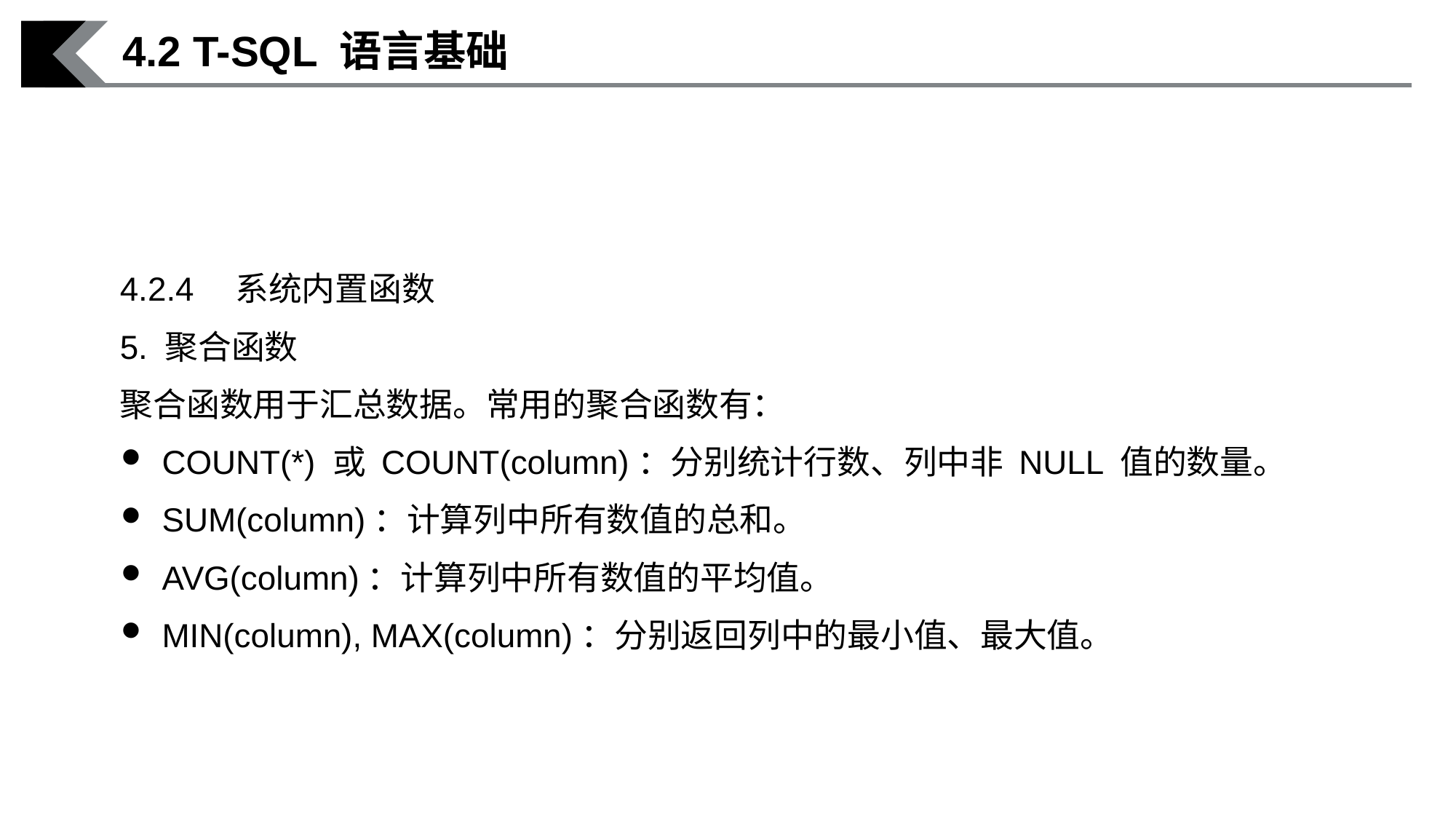

4.2 T-SQL 语言基础
4.2.4　系统内置函数
5. 聚合函数
聚合函数用于汇总数据。常用的聚合函数有：
COUNT(*) 或 COUNT(column)：分别统计行数、列中非 NULL 值的数量。
SUM(column)：计算列中所有数值的总和。
AVG(column)：计算列中所有数值的平均值。
MIN(column), MAX(column)：分别返回列中的最小值、最大值。